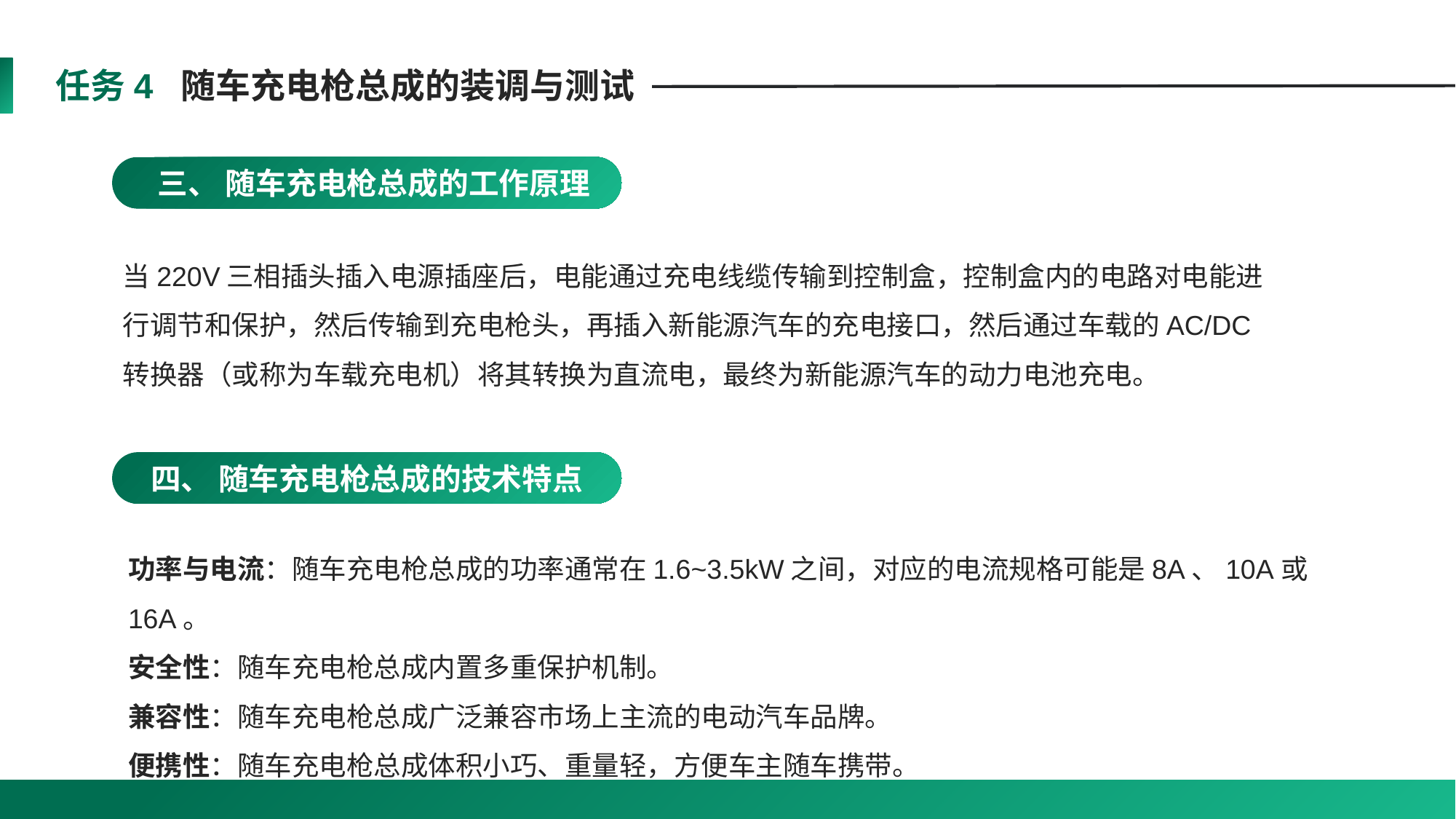

任务4  随车充电枪总成的装调与测试

 三、 随车充电枪总成的工作原理
当220V三相插头插入电源插座后，电能通过充电线缆传输到控制盒，控制盒内的电路对电能进行调节和保护，然后传输到充电枪头，再插入新能源汽车的充电接口，然后通过车载的AC/DC转换器（或称为车载充电机）将其转换为直流电，最终为新能源汽车的动力电池充电。
四、 随车充电枪总成的技术特点
功率与电流：随车充电枪总成的功率通常在1.6~3.5kW之间，对应的电流规格可能是8A、10A或16A。
安全性：随车充电枪总成内置多重保护机制。
兼容性：随车充电枪总成广泛兼容市场上主流的电动汽车品牌。
便携性：随车充电枪总成体积小巧、重量轻，方便车主随车携带。